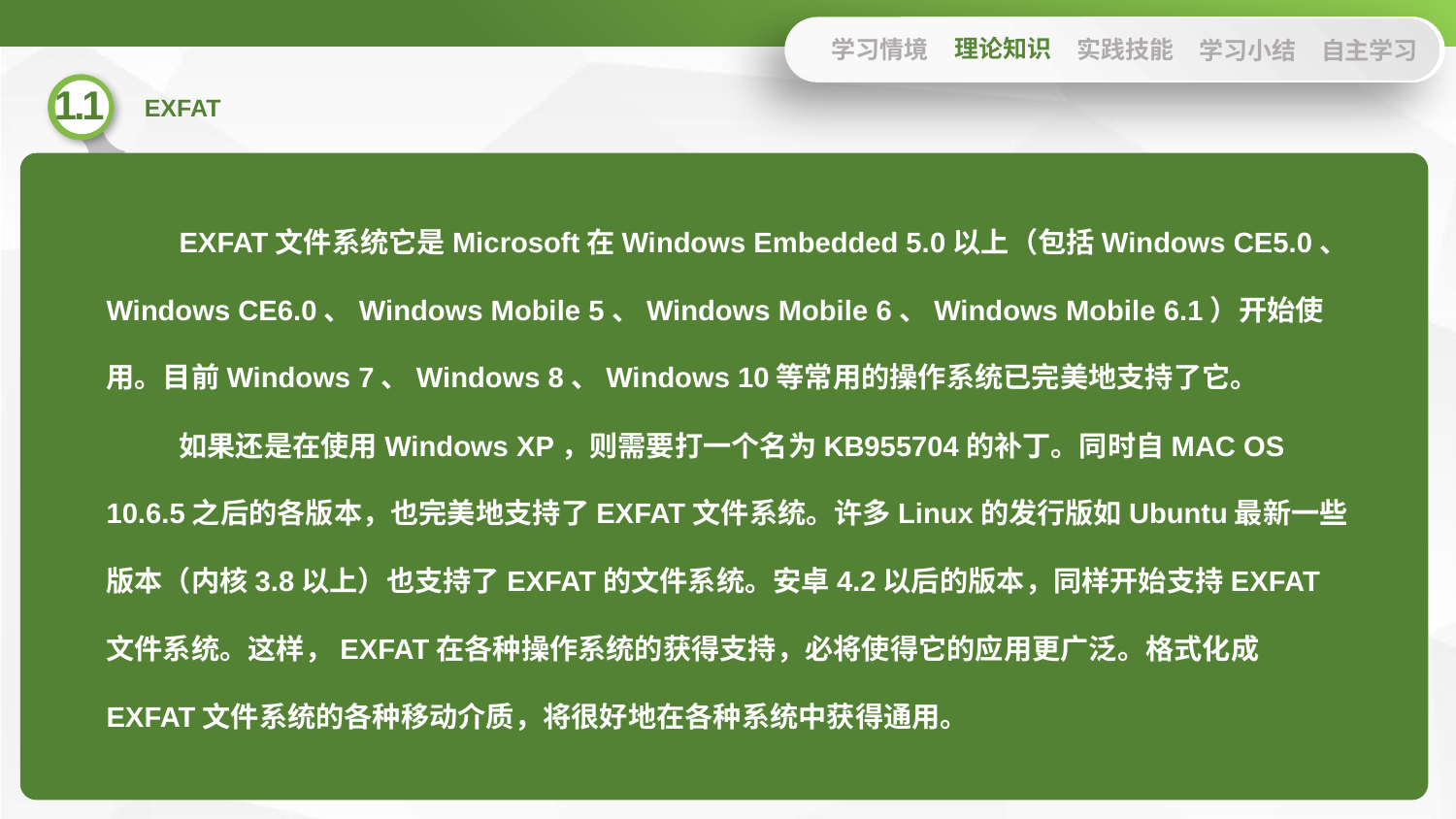

理论知识
学习情境
实践技能
学习小结
自主学习
EXFAT文件系统它是Microsoft在Windows Embedded 5.0以上（包括Windows CE5.0、Windows CE6.0、Windows Mobile 5、Windows Mobile 6、Windows Mobile 6.1）开始使用。目前Windows 7、Windows 8、Windows 10等常用的操作系统已完美地支持了它。
如果还是在使用Windows XP，则需要打一个名为KB955704的补丁。同时自MAC OS 10.6.5之后的各版本，也完美地支持了EXFAT文件系统。许多Linux的发行版如Ubuntu最新一些版本（内核3.8以上）也支持了EXFAT的文件系统。安卓4.2以后的版本，同样开始支持EXFAT文件系统。这样，EXFAT在各种操作系统的获得支持，必将使得它的应用更广泛。格式化成EXFAT文件系统的各种移动介质，将很好地在各种系统中获得通用。